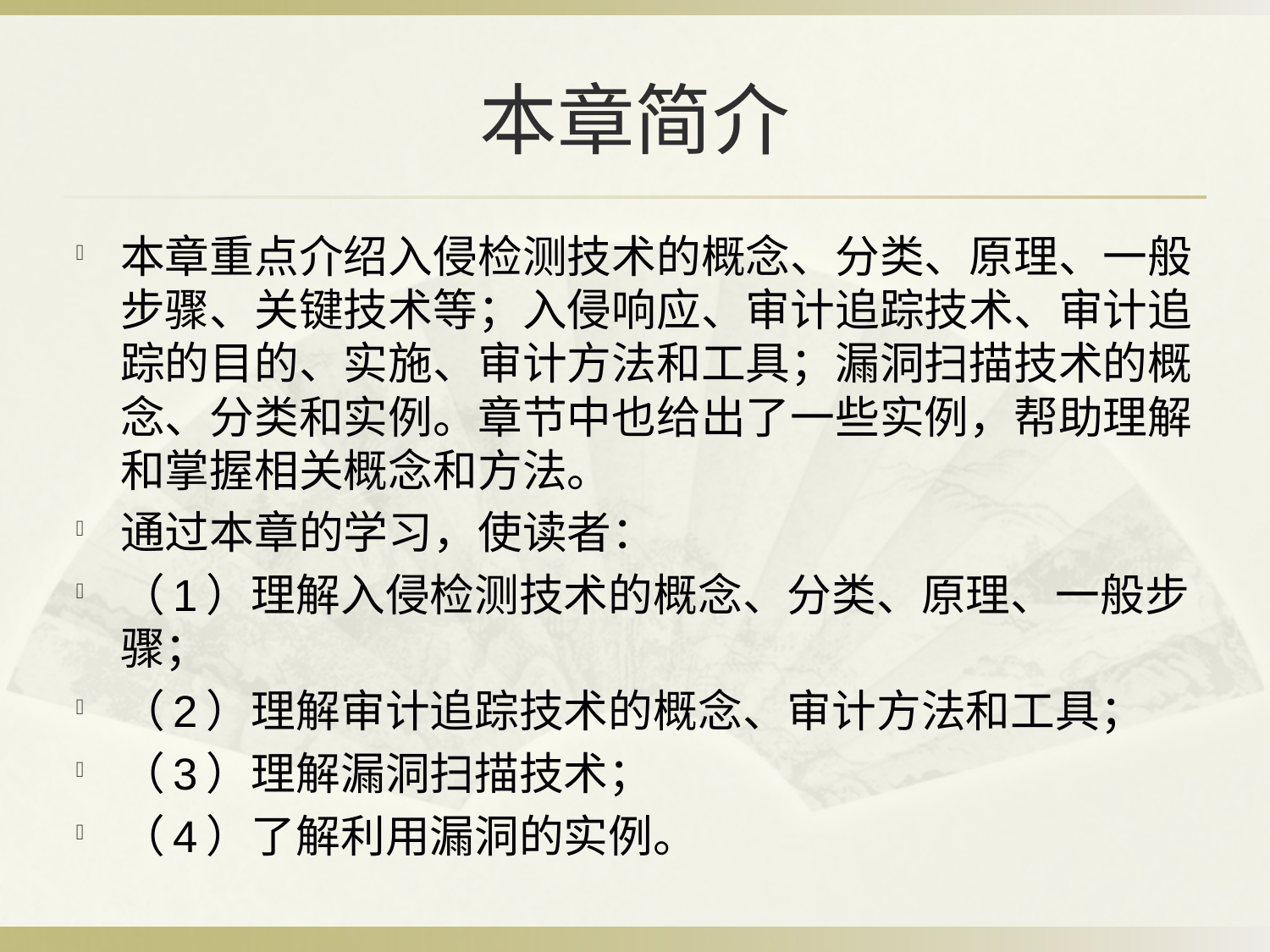

# 本章简介
本章重点介绍入侵检测技术的概念、分类、原理、一般步骤、关键技术等；入侵响应、审计追踪技术、审计追踪的目的、实施、审计方法和工具；漏洞扫描技术的概念、分类和实例。章节中也给出了一些实例，帮助理解和掌握相关概念和方法。
通过本章的学习，使读者：
（1）理解入侵检测技术的概念、分类、原理、一般步骤；
（2）理解审计追踪技术的概念、审计方法和工具；
（3）理解漏洞扫描技术；
（4）了解利用漏洞的实例。